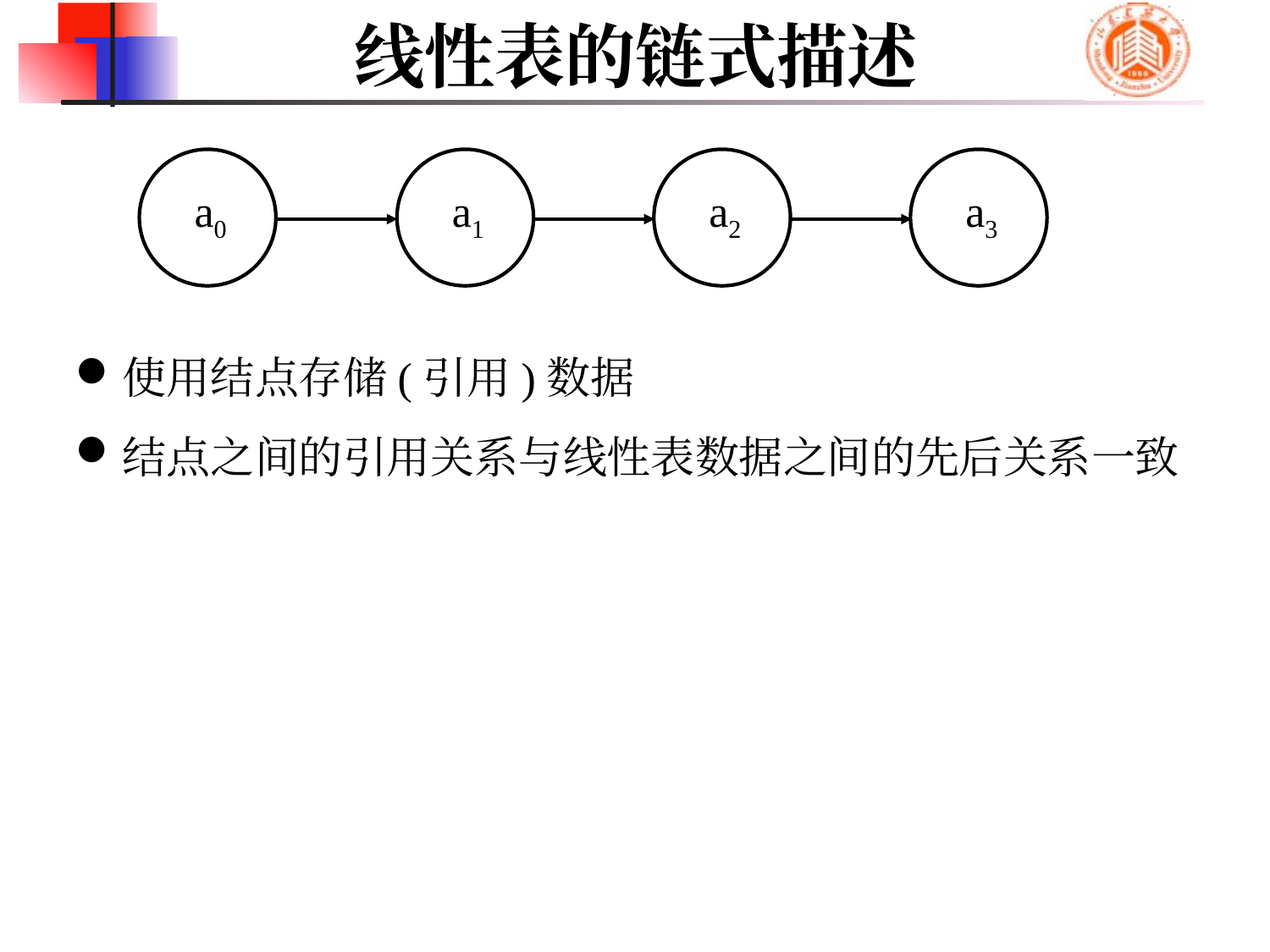

# 线性表的链式描述

a0

a1

a2

a3

使用结点存储(引用)数据
结点之间的引用关系与线性表数据之间的先后关系一致